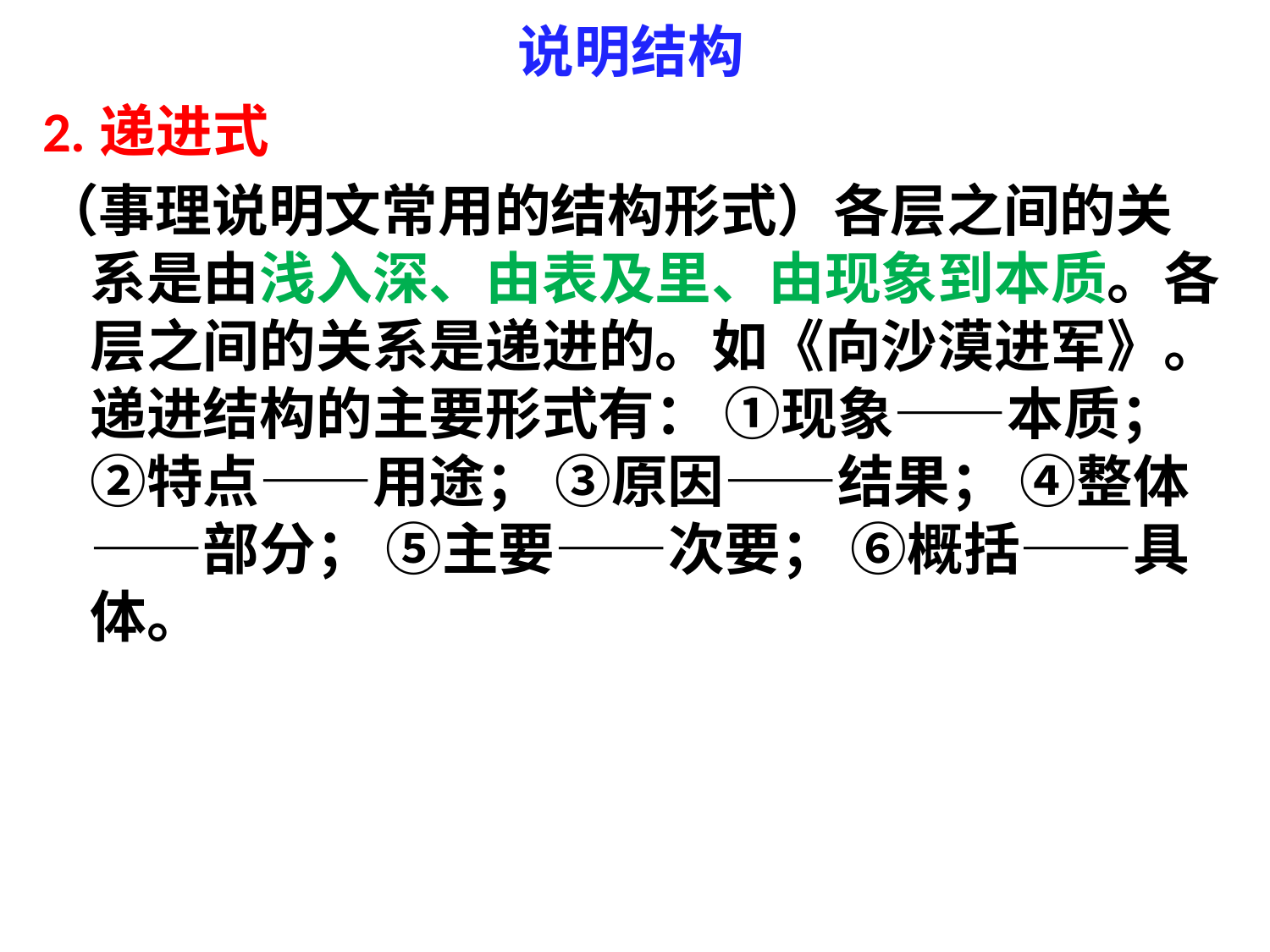

# 说明结构
2.递进式
（事理说明文常用的结构形式）各层之间的关系是由浅入深、由表及里、由现象到本质。各层之间的关系是递进的。如《向沙漠进军》。 递进结构的主要形式有： ①现象——本质； ②特点——用途； ③原因——结果； ④整体——部分； ⑤主要——次要； ⑥概括——具体。